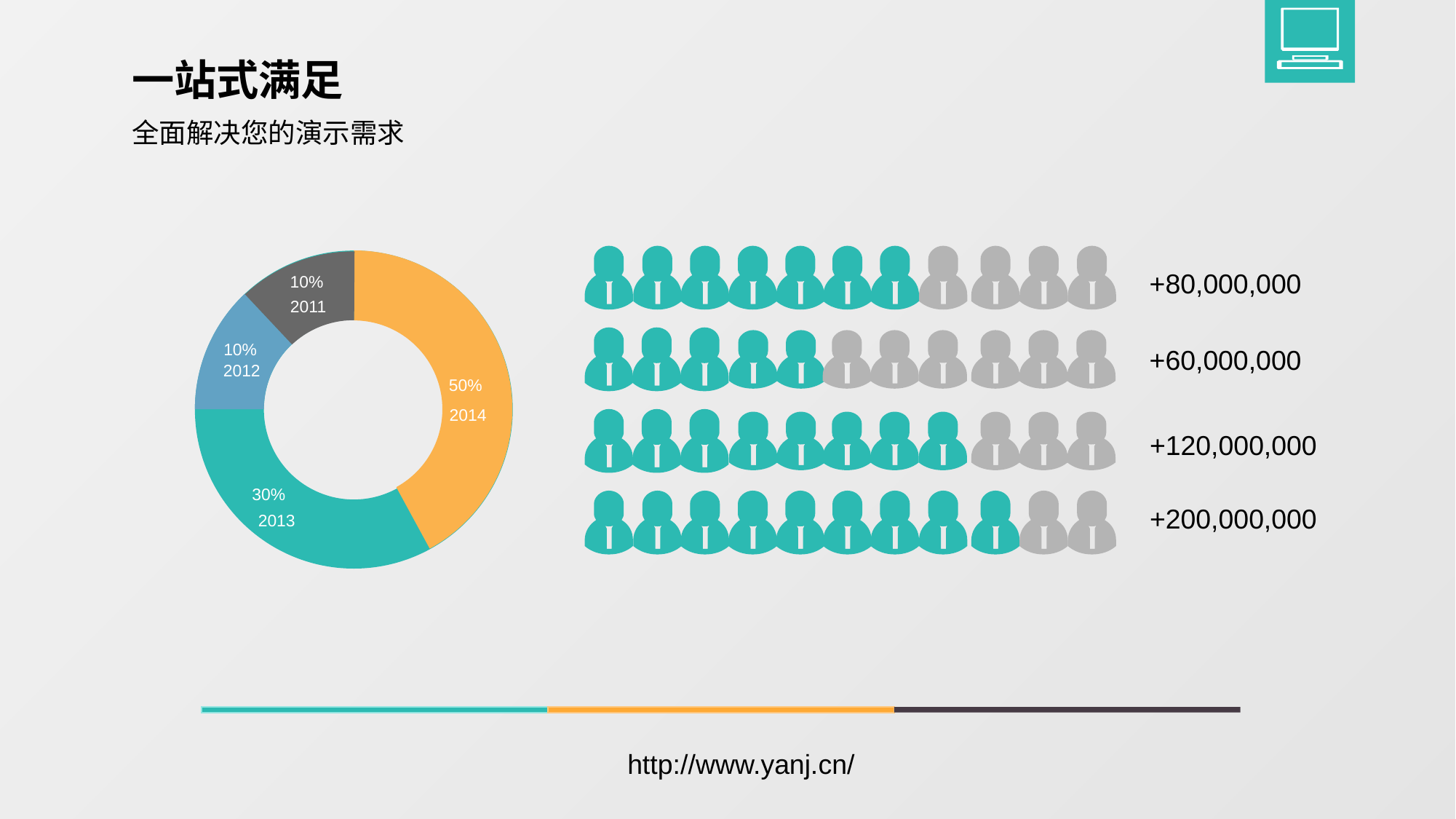

一站式满足
全面解决您的演示需求

10%
2011
10%
2012
50%
2014
30%
2013
+80,000,000

+60,000,000

+120,000,000

+200,000,000

http://www.yanj.cn/